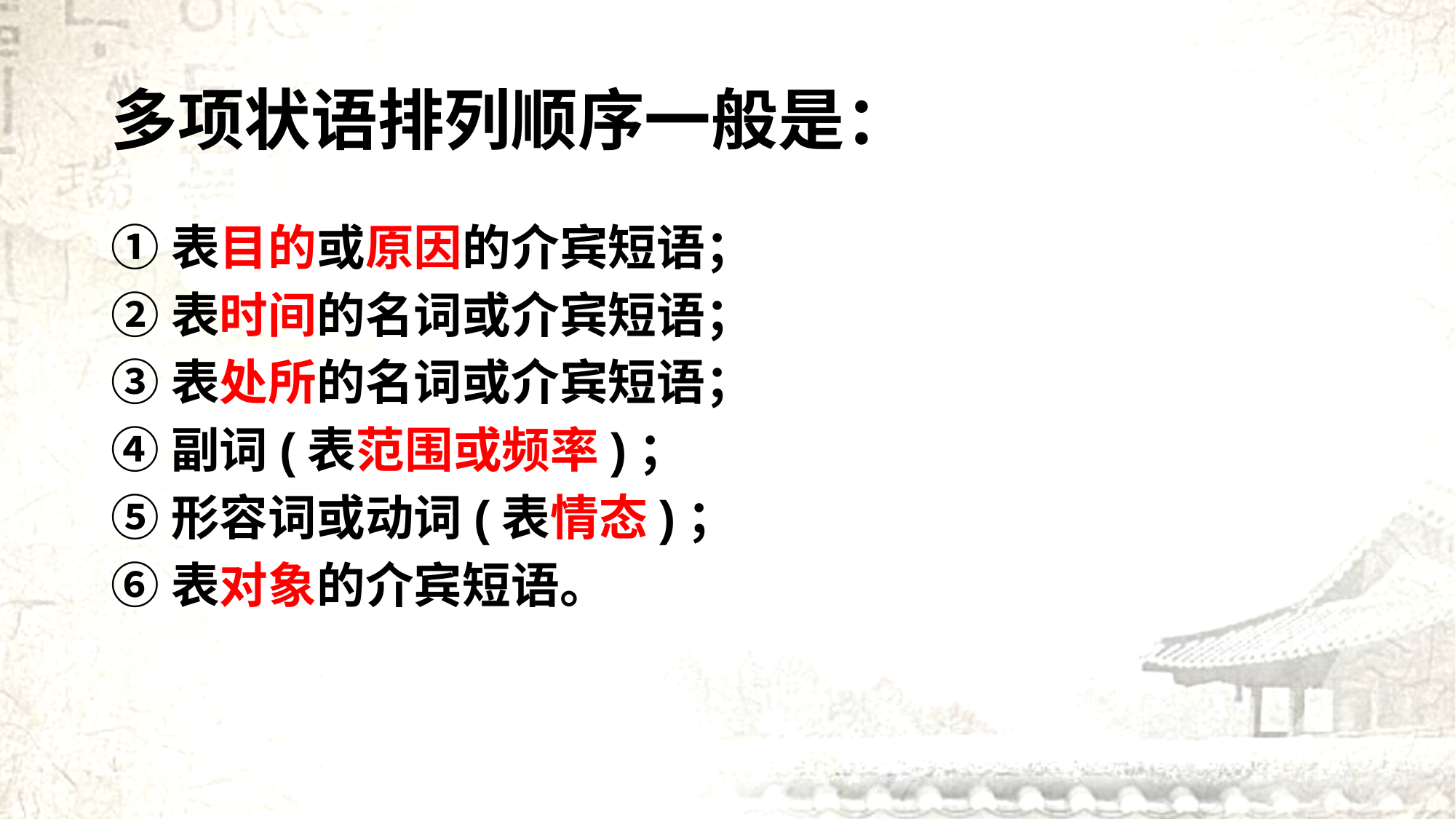

# 多项状语排列顺序一般是：
①表目的或原因的介宾短语；
②表时间的名词或介宾短语；
③表处所的名词或介宾短语；
④副词(表范围或频率)；
⑤形容词或动词(表情态)；
⑥表对象的介宾短语。